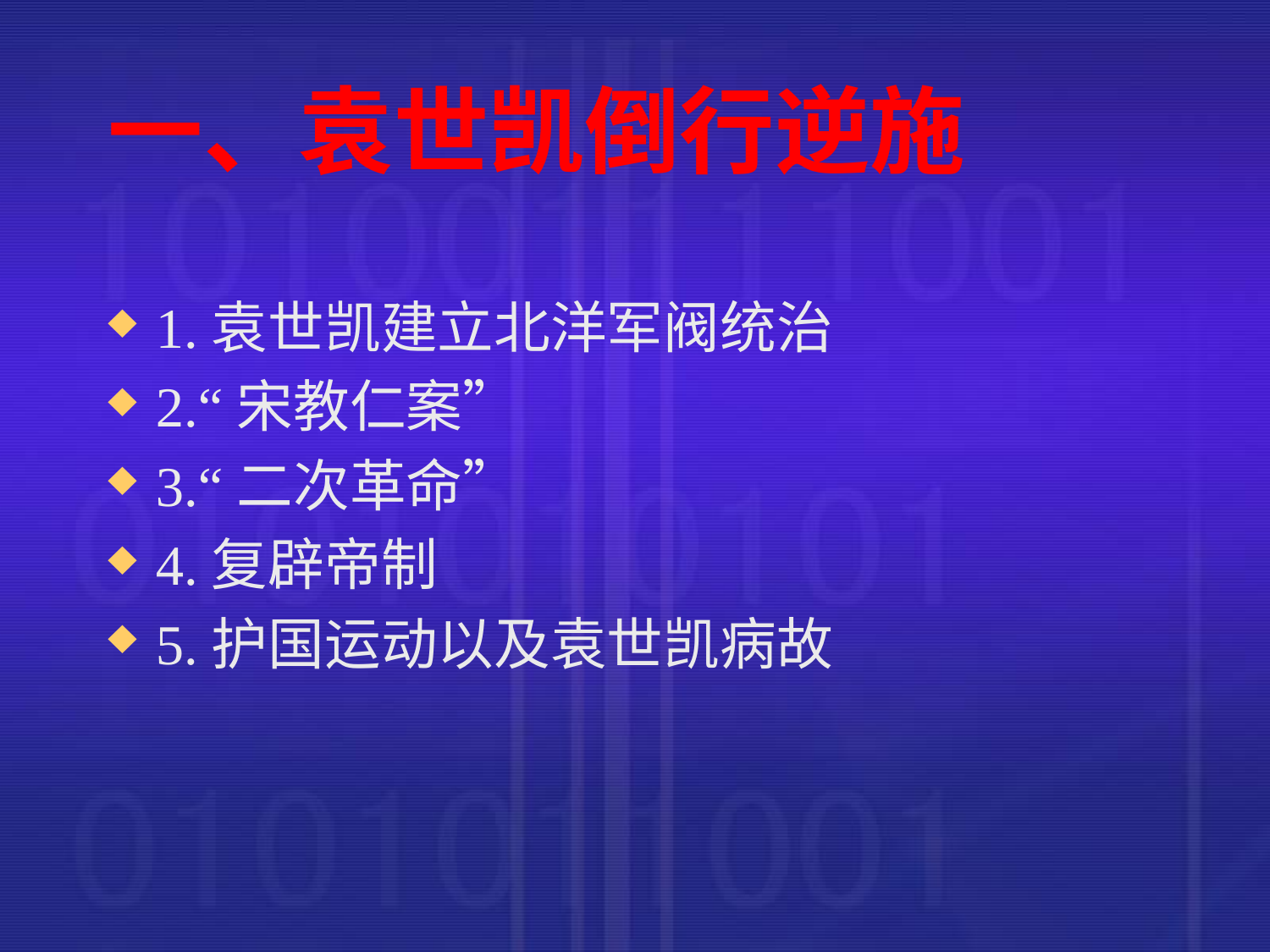

# 一、袁世凯倒行逆施
1.袁世凯建立北洋军阀统治
2.“宋教仁案”
3.“二次革命”
4.复辟帝制
5.护国运动以及袁世凯病故